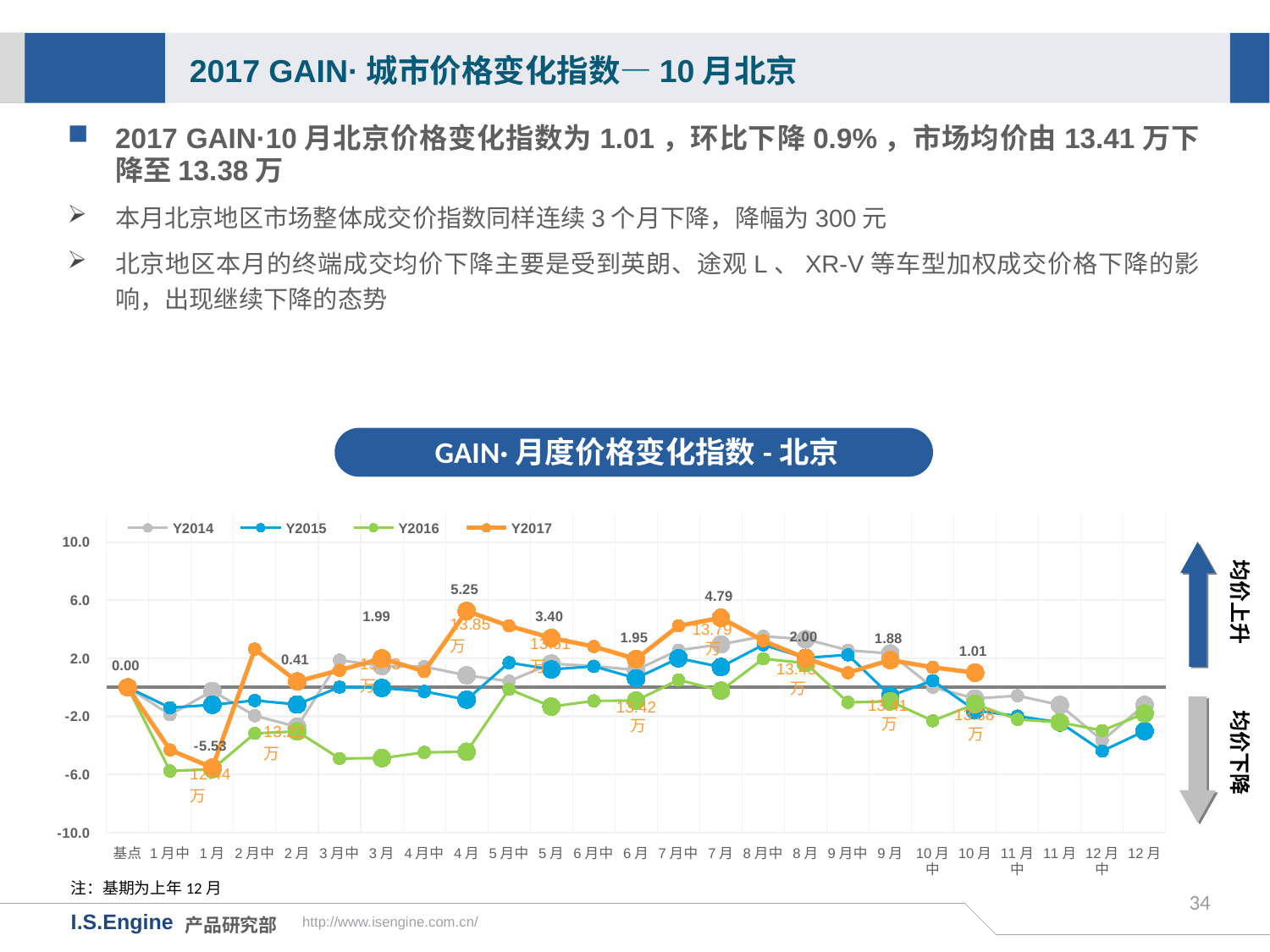

2017 GAIN·城市价格变化指数—10月北京
2017 GAIN·10月北京价格变化指数为1.01，环比下降0.9%，市场均价由13.41万下降至13.38万
本月北京地区市场整体成交价指数同样连续3个月下降，降幅为300元
北京地区本月的终端成交均价下降主要是受到英朗、途观L、XR-V等车型加权成交价格下降的影响，出现继续下降的态势

GAIN·月度价格变化指数-北京

[unsupported chart]

均价上升

13.79万
13.43万
均价下降
13.41万
13.42万

13.38万
注：基期为上年12月
34